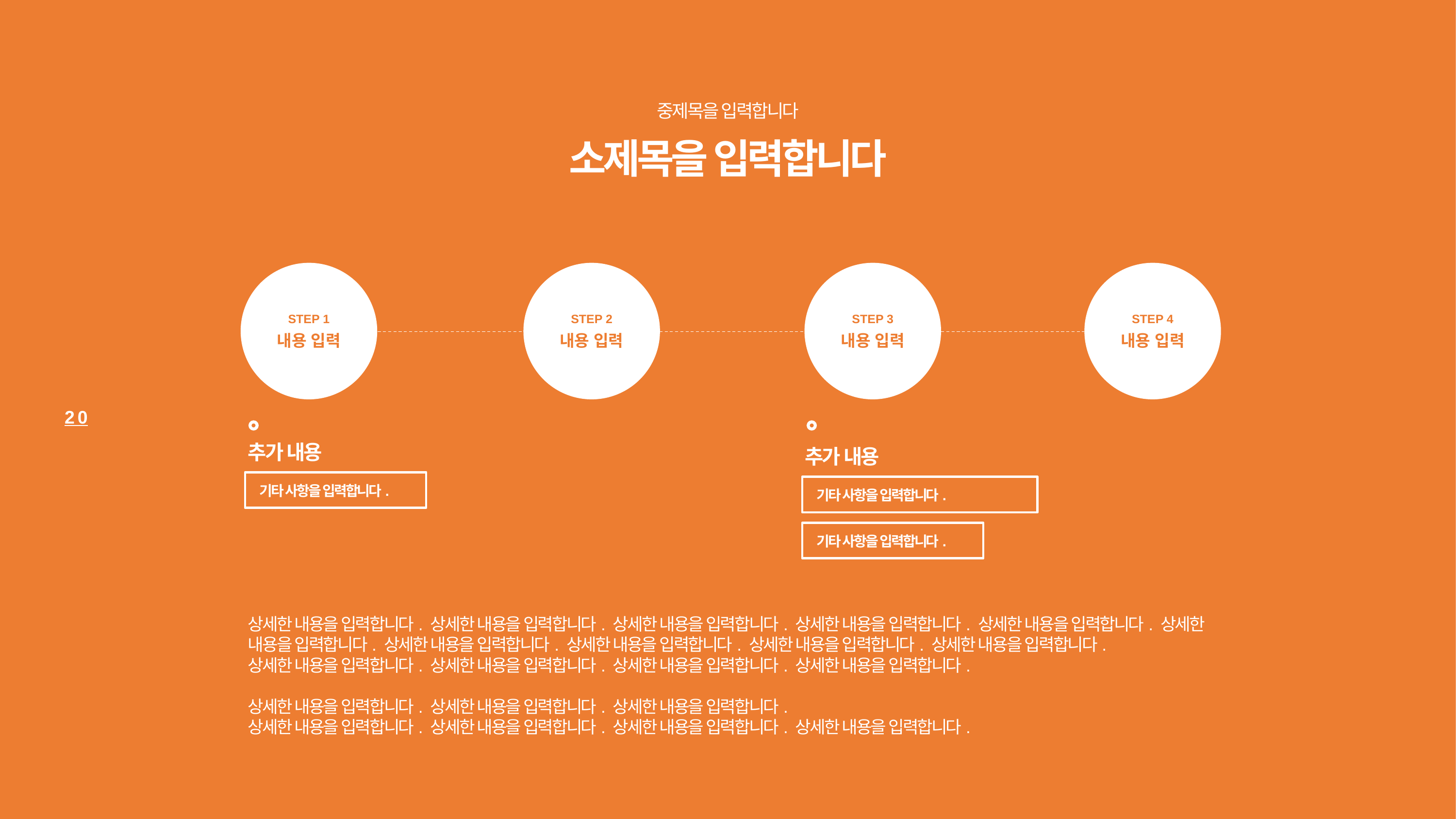

중제목을 입력합니다
소제목을 입력합니다

STEP 1
STEP 2
STEP 3
STEP 4
내용 입력
내용 입력
내용 입력
내용 입력
20

추가 내용
추가 내용

기타 사항을 입력합니다.
기타 사항을 입력합니다.

기타 사항을 입력합니다.
상세한 내용을 입력합니다. 상세한 내용을 입력합니다. 상세한 내용을 입력합니다. 상세한 내용을 입력합니다. 상세한 내용을 입력합니다. 상세한 내용을 입력합니다. 상세한 내용을 입력합니다. 상세한 내용을 입력합니다. 상세한 내용을 입력합니다. 상세한 내용을 입력합니다.
상세한 내용을 입력합니다. 상세한 내용을 입력합니다. 상세한 내용을 입력합니다. 상세한 내용을 입력합니다.

상세한 내용을 입력합니다. 상세한 내용을 입력합니다. 상세한 내용을 입력합니다.
상세한 내용을 입력합니다. 상세한 내용을 입력합니다. 상세한 내용을 입력합니다. 상세한 내용을 입력합니다.